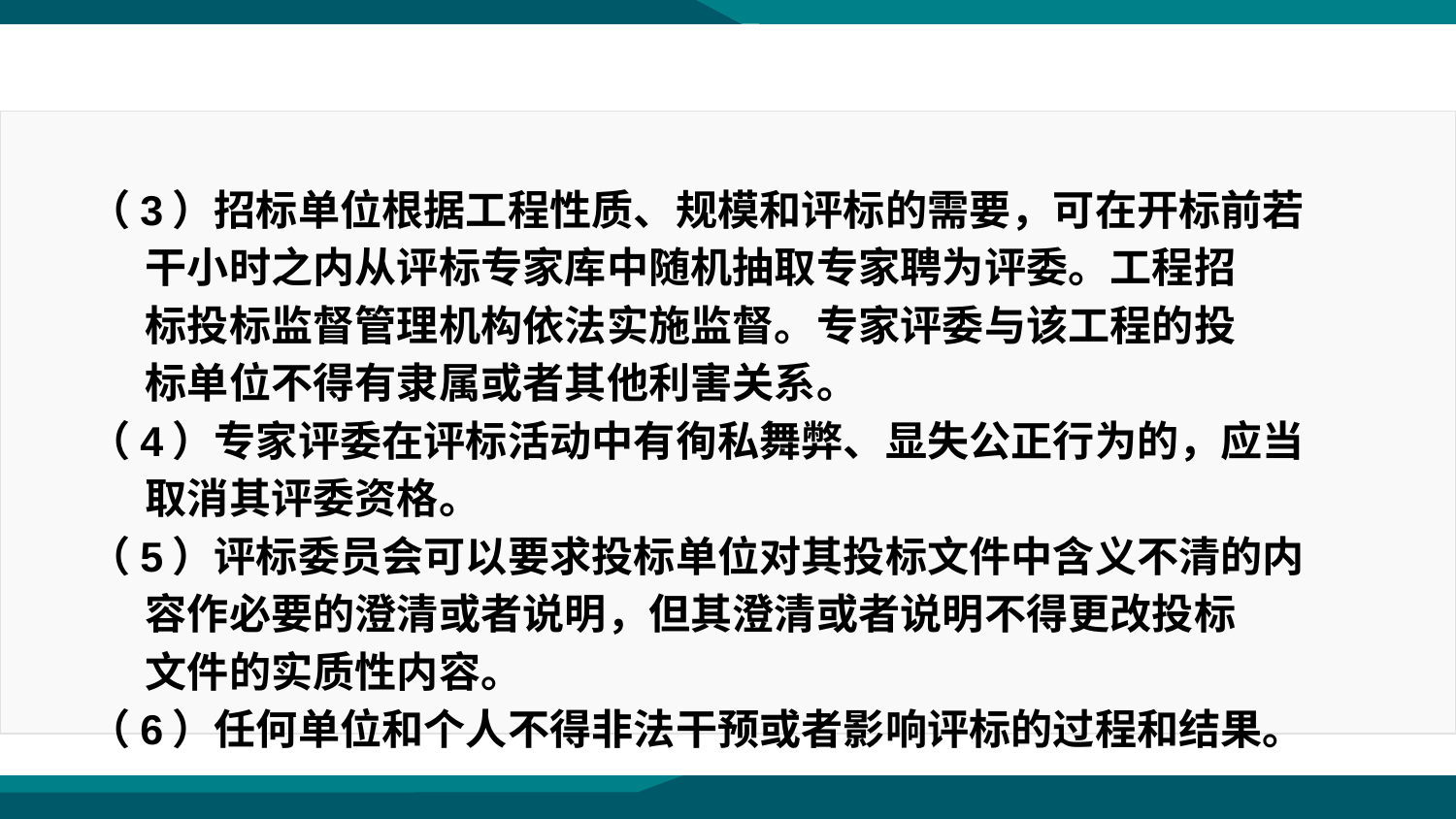

（3）招标单位根据工程性质、规模和评标的需要，可在开标前若
     干小时之内从评标专家库中随机抽取专家聘为评委。工程招
     标投标监督管理机构依法实施监督。专家评委与该工程的投
     标单位不得有隶属或者其他利害关系。
（4）专家评委在评标活动中有徇私舞弊、显失公正行为的，应当
     取消其评委资格。
（5）评标委员会可以要求投标单位对其投标文件中含义不清的内
     容作必要的澄清或者说明，但其澄清或者说明不得更改投标
     文件的实质性内容。
（6）任何单位和个人不得非法干预或者影响评标的过程和结果。